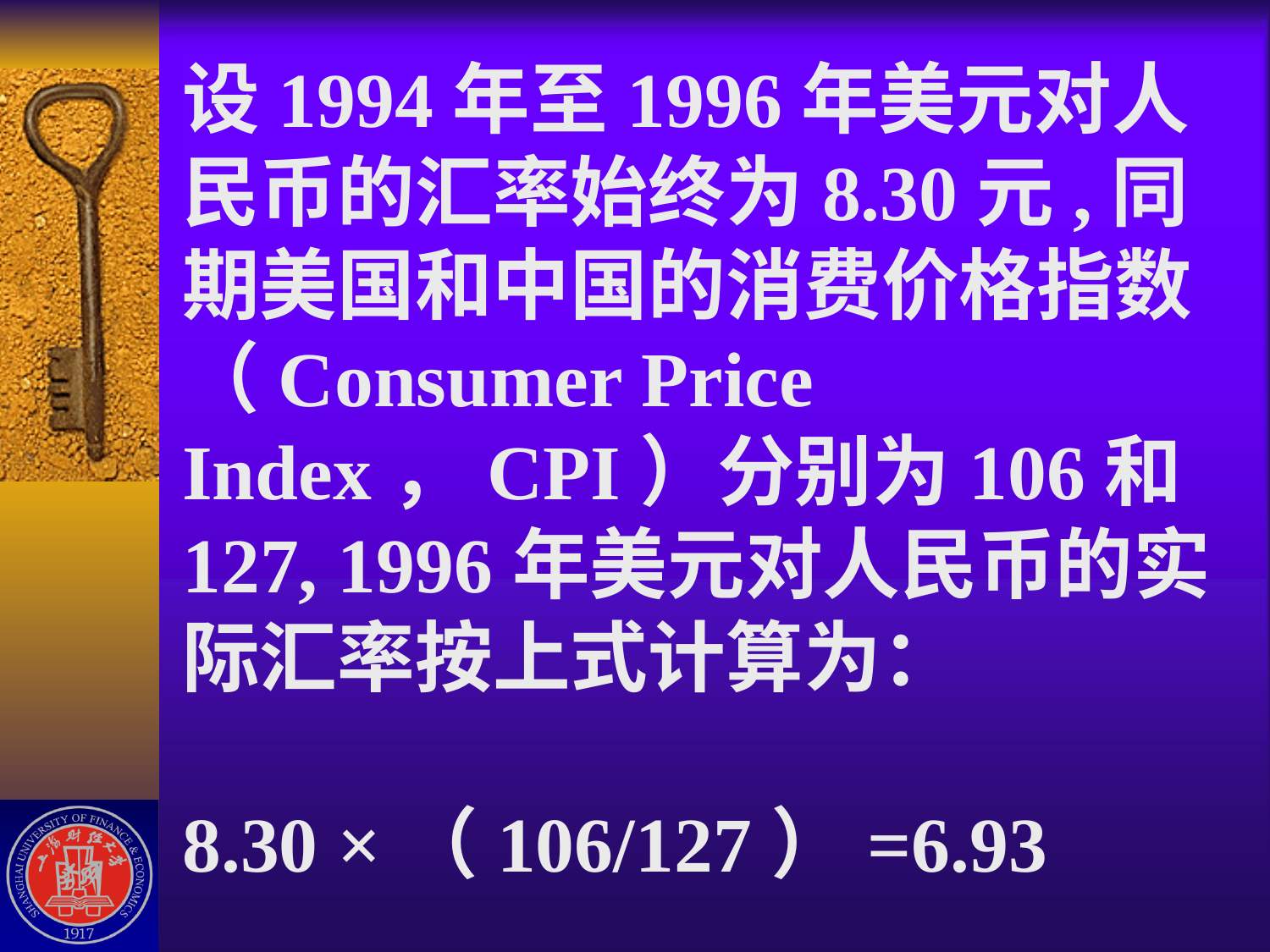

# 设1994年至1996年美元对人民币的汇率始终为8.30元,同期美国和中国的消费价格指数（Consumer Price Index，CPI）分别为106和127, 1996年美元对人民币的实际汇率按上式计算为： 8.30 ×（106/127）=6.93